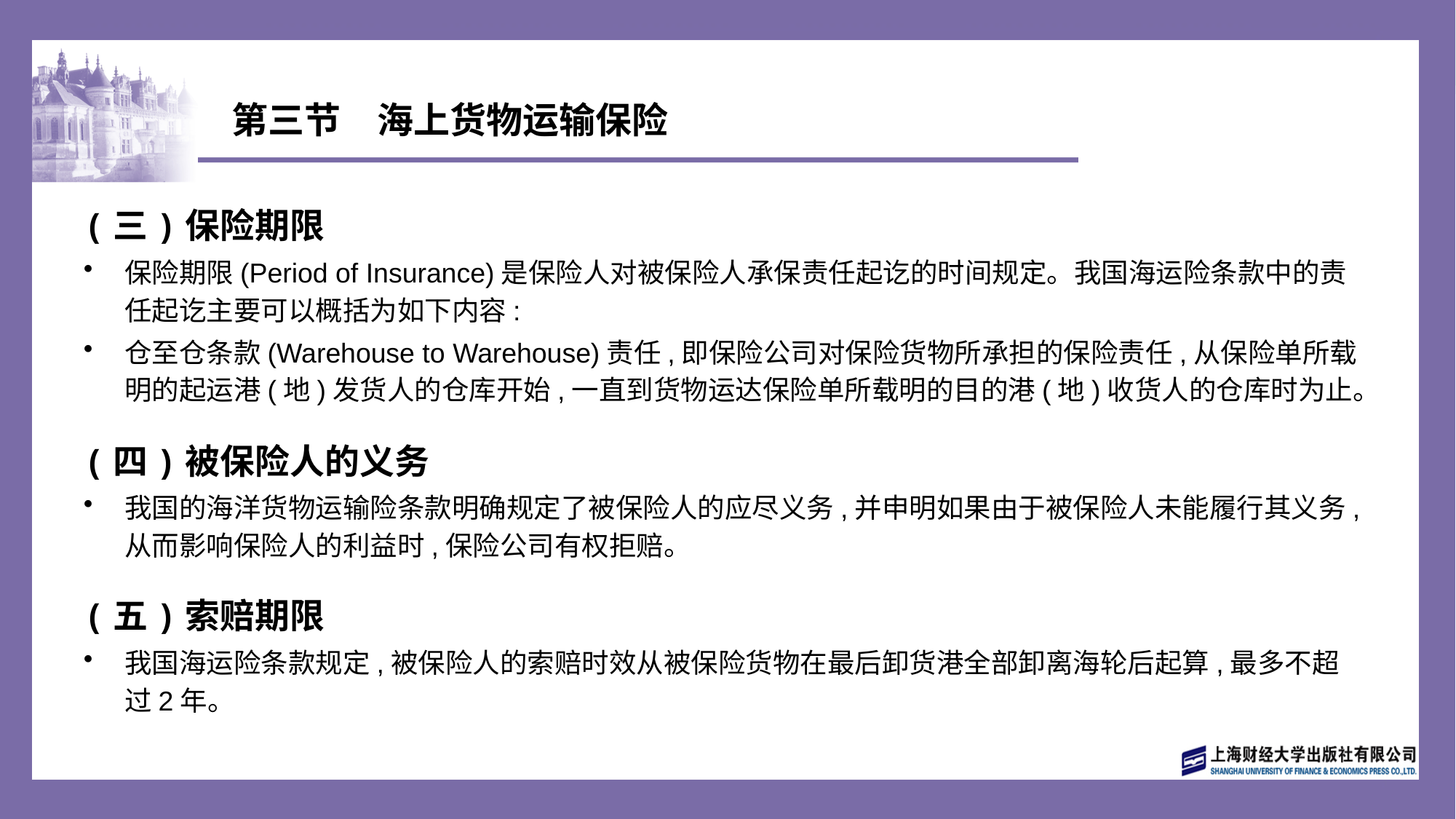

# 第三节　海上货物运输保险
(三)保险期限
保险期限(Period of Insurance)是保险人对被保险人承保责任起讫的时间规定。我国海运险条款中的责任起讫主要可以概括为如下内容:
仓至仓条款(Warehouse to Warehouse)责任,即保险公司对保险货物所承担的保险责任,从保险单所载明的起运港(地)发货人的仓库开始,一直到货物运达保险单所载明的目的港(地)收货人的仓库时为止。
(四)被保险人的义务
我国的海洋货物运输险条款明确规定了被保险人的应尽义务,并申明如果由于被保险人未能履行其义务,从而影响保险人的利益时,保险公司有权拒赔。
(五)索赔期限
我国海运险条款规定,被保险人的索赔时效从被保险货物在最后卸货港全部卸离海轮后起算,最多不超过2年。